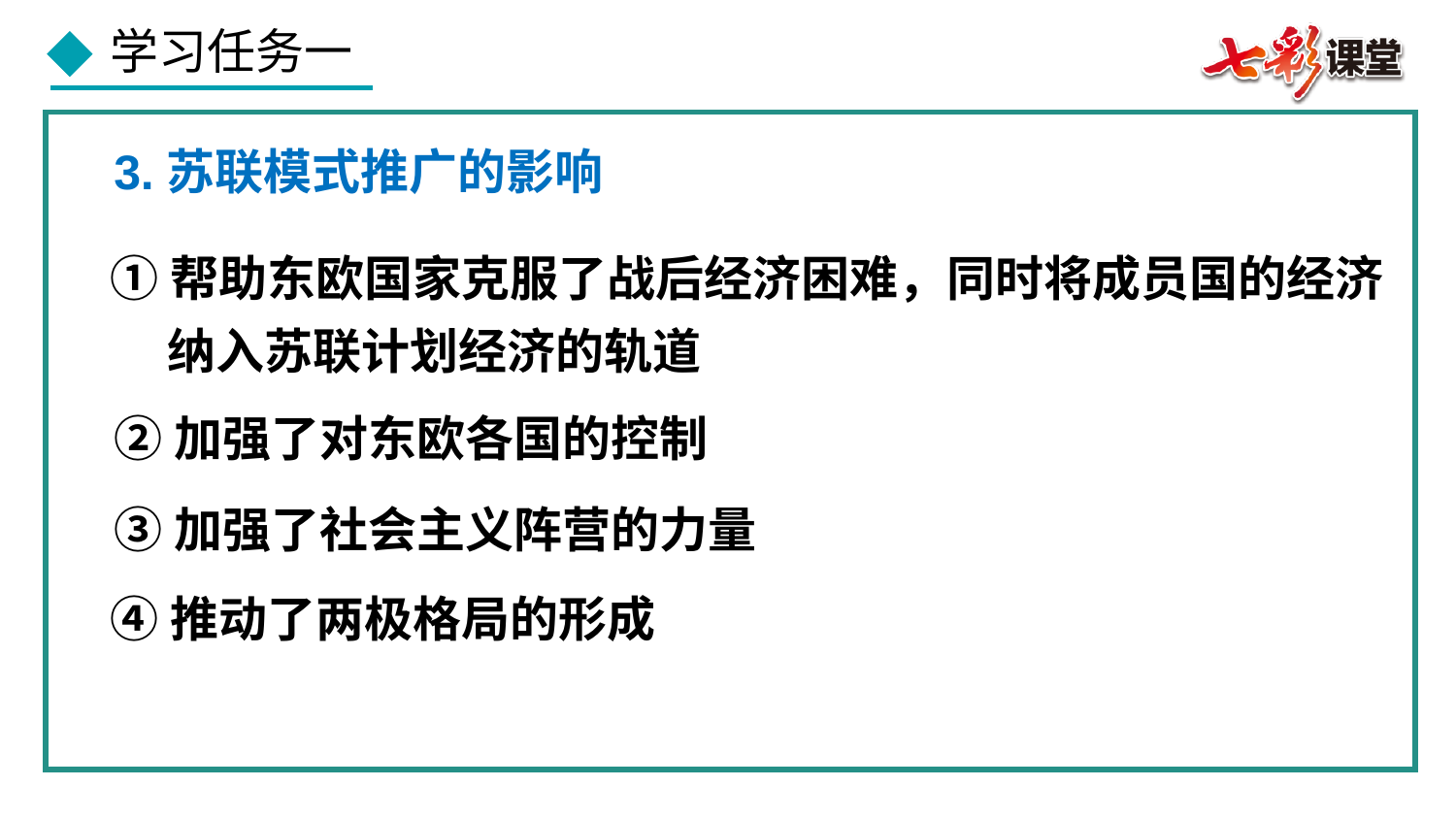

3.苏联模式推广的影响
①帮助东欧国家克服了战后经济困难，同时将成员国的经济纳入苏联计划经济的轨道
②加强了对东欧各国的控制
③加强了社会主义阵营的力量
④推动了两极格局的形成